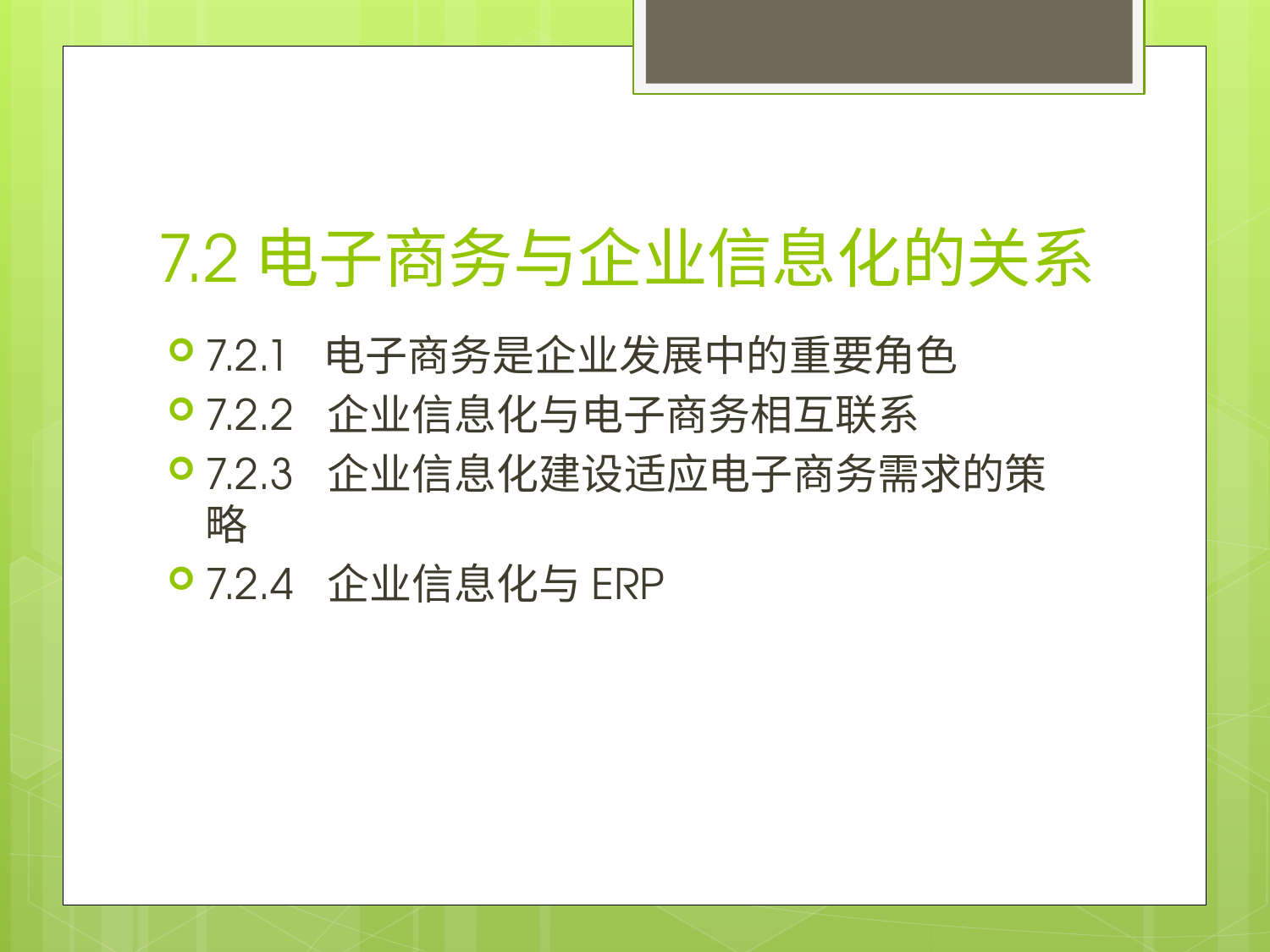

# 7.2电子商务与企业信息化的关系
7.2.1  电子商务是企业发展中的重要角色
7.2.2  企业信息化与电子商务相互联系
7.2.3  企业信息化建设适应电子商务需求的策略
7.2.4  企业信息化与ERP